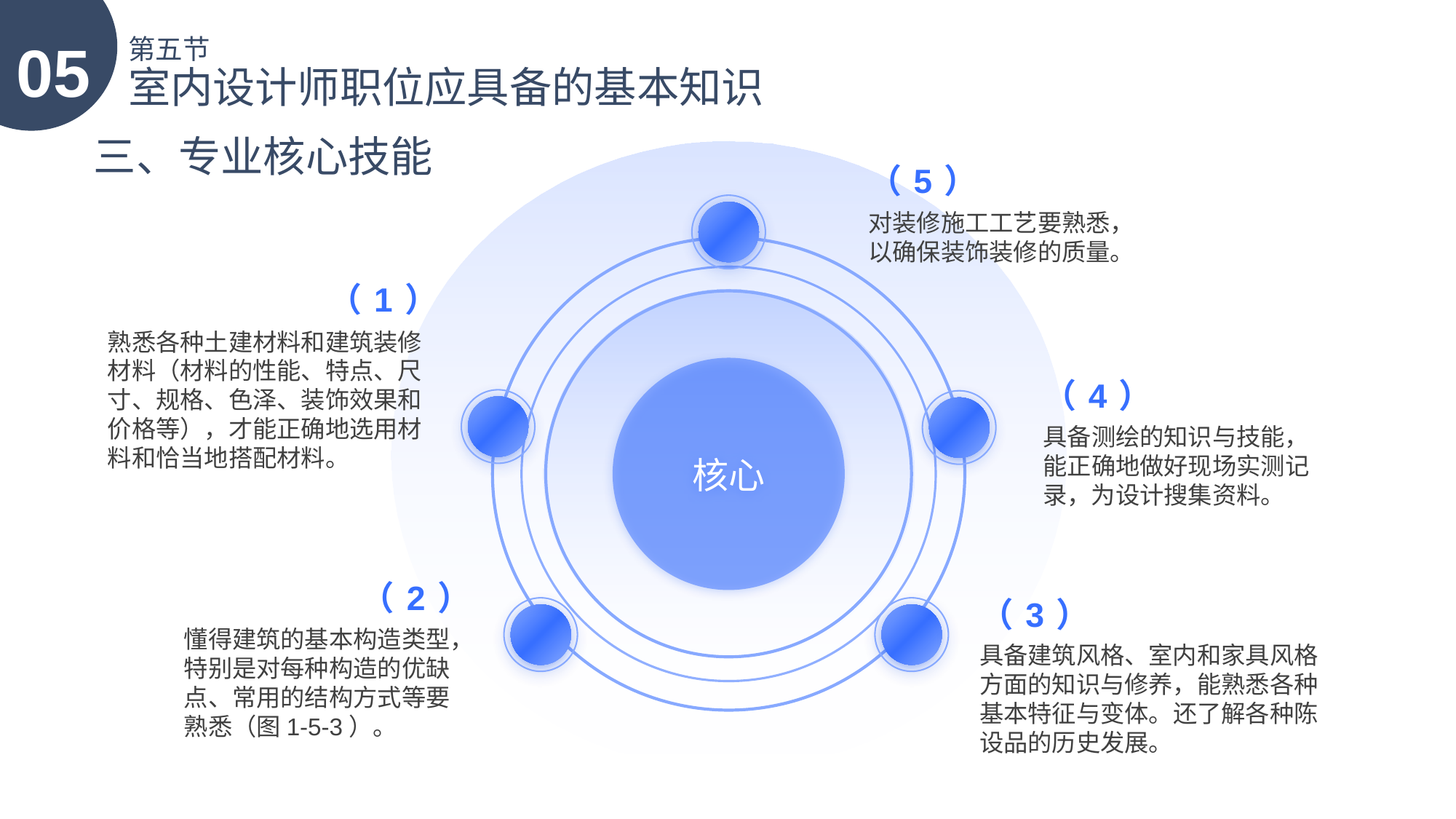

05
第五节
室内设计师职位应具备的基本知识
三、专业核心技能

（5）

对装修施工工艺要熟悉，以确保装饰装修的质量。

（1）

熟悉各种土建材料和建筑装修材料（材料的性能、特点、尺寸、规格、色泽、装饰效果和价格等），才能正确地选用材料和恰当地搭配材料。
核心
（4）

具备测绘的知识与技能，能正确地做好现场实测记录，为设计搜集资料。
（2）
（3）

懂得建筑的基本构造类型，特别是对每种构造的优缺点、常用的结构方式等要熟悉（图1-5-3）。
具备建筑风格、室内和家具风格方面的知识与修养，能熟悉各种基本特征与变体。还了解各种陈设品的历史发展。